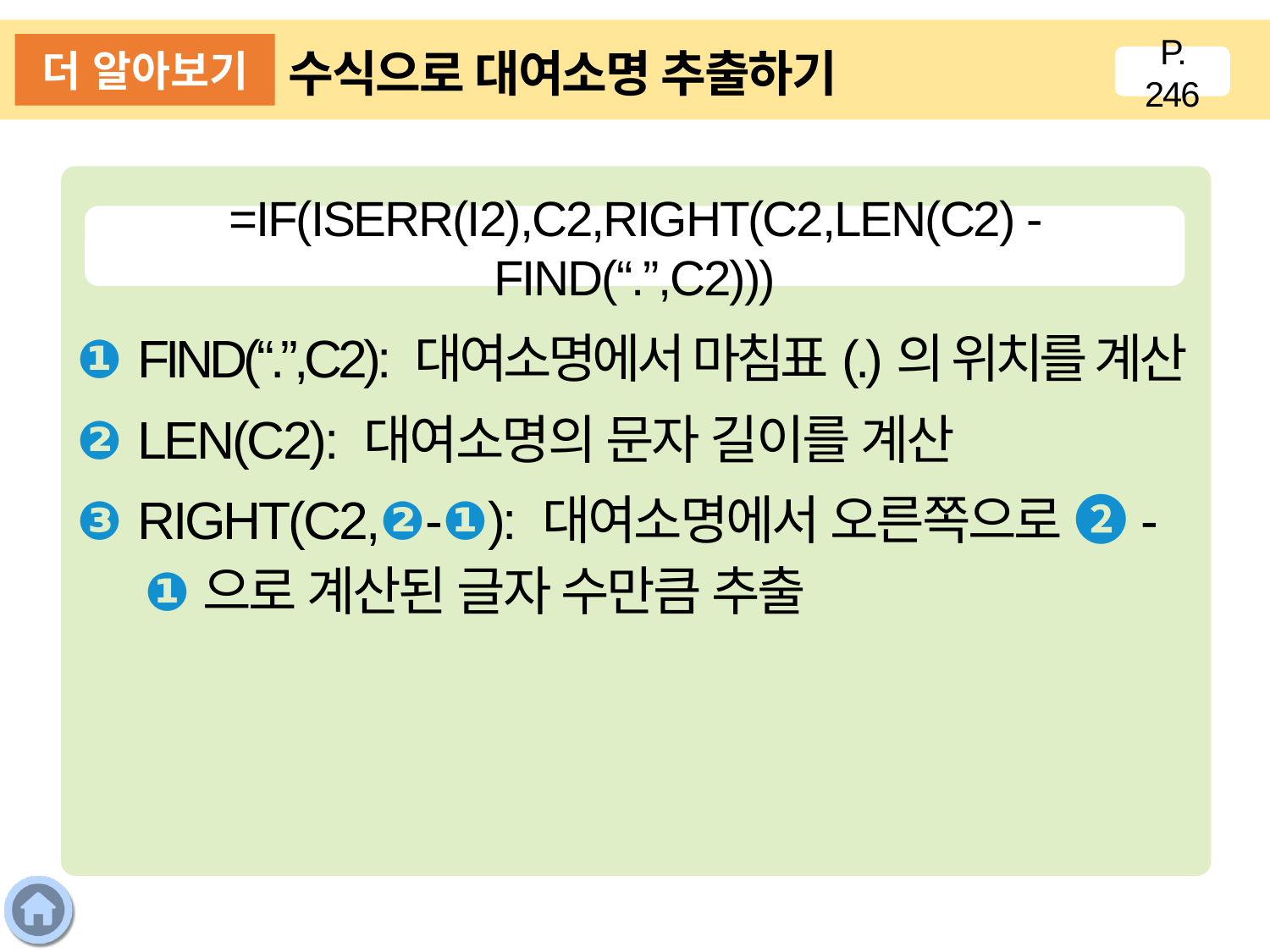

더 알아보기
수식으로 대여소명 추출하기
P. 246

❶ FIND(“.”,C2): 대여소명에서 마침표(.)의 위치를 계산
❷ LEN(C2): 대여소명의 문자 길이를 계산
❸ RIGHT(C2,❷-❶): 대여소명에서 오른쪽으로 ❷-❶으로 계산된 글자 수만큼 추출
=IF(ISERR(I2),C2,RIGHT(C2,LEN(C2) - FIND(“.”,C2)))